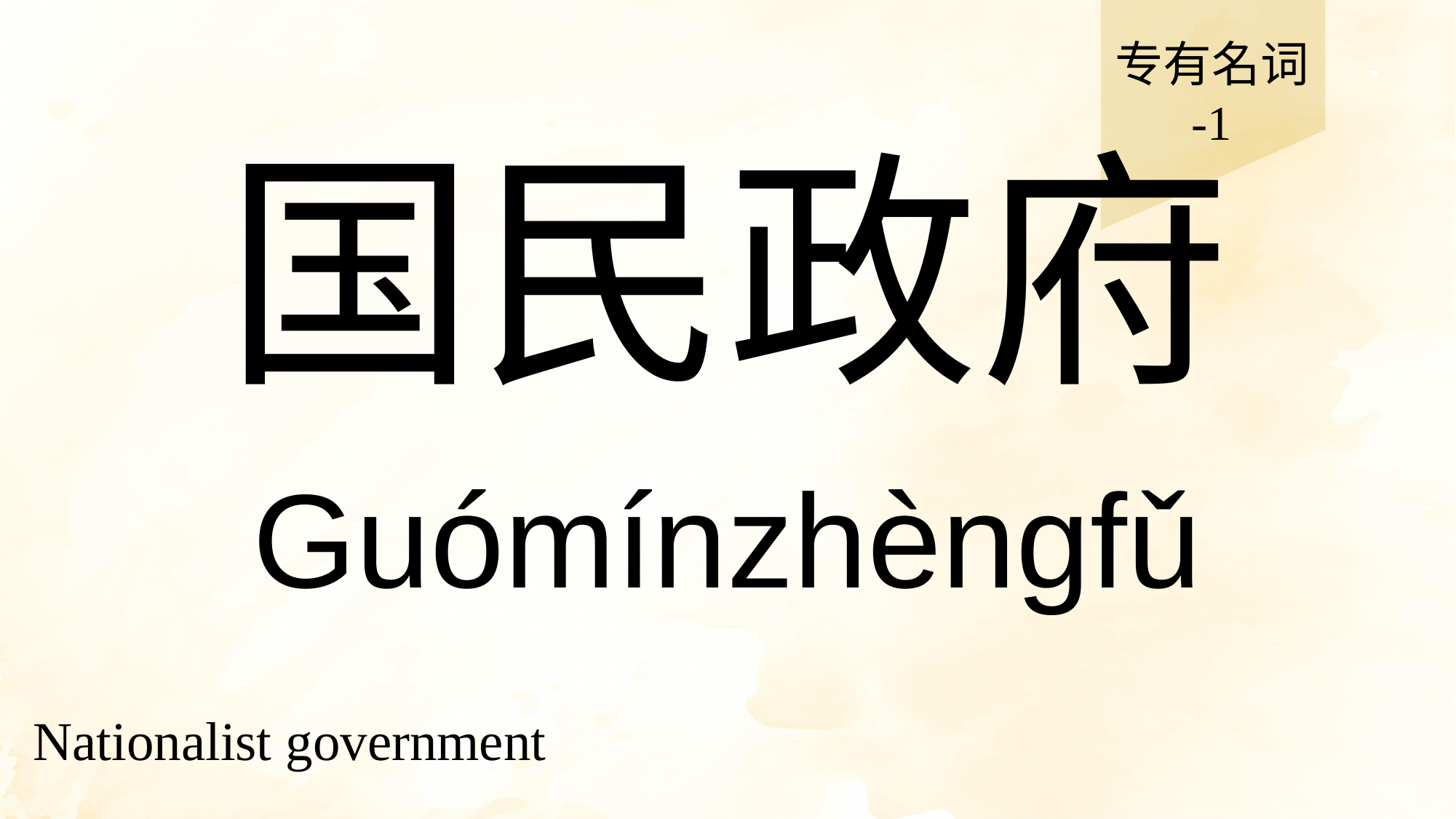

专有名词
-1
# 国民政府
Guómínzhèngfǔ
Nationalist government